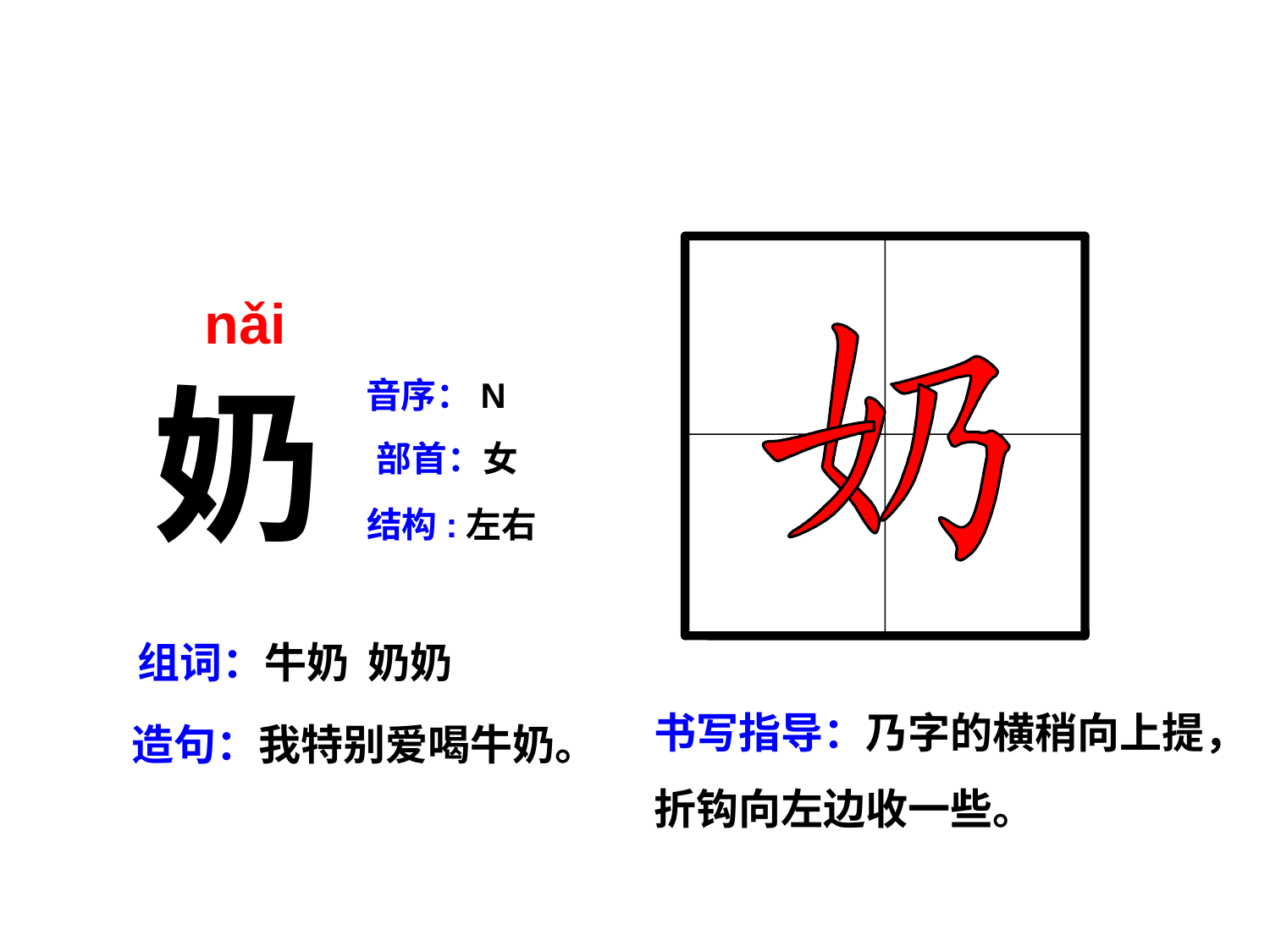

nǎi

奶

音序：N

部首：女
结构:左右
组词：牛奶  奶奶
书写指导：乃字的横稍向上提，折钩向左边收一些。
造句：我特别爱喝牛奶。